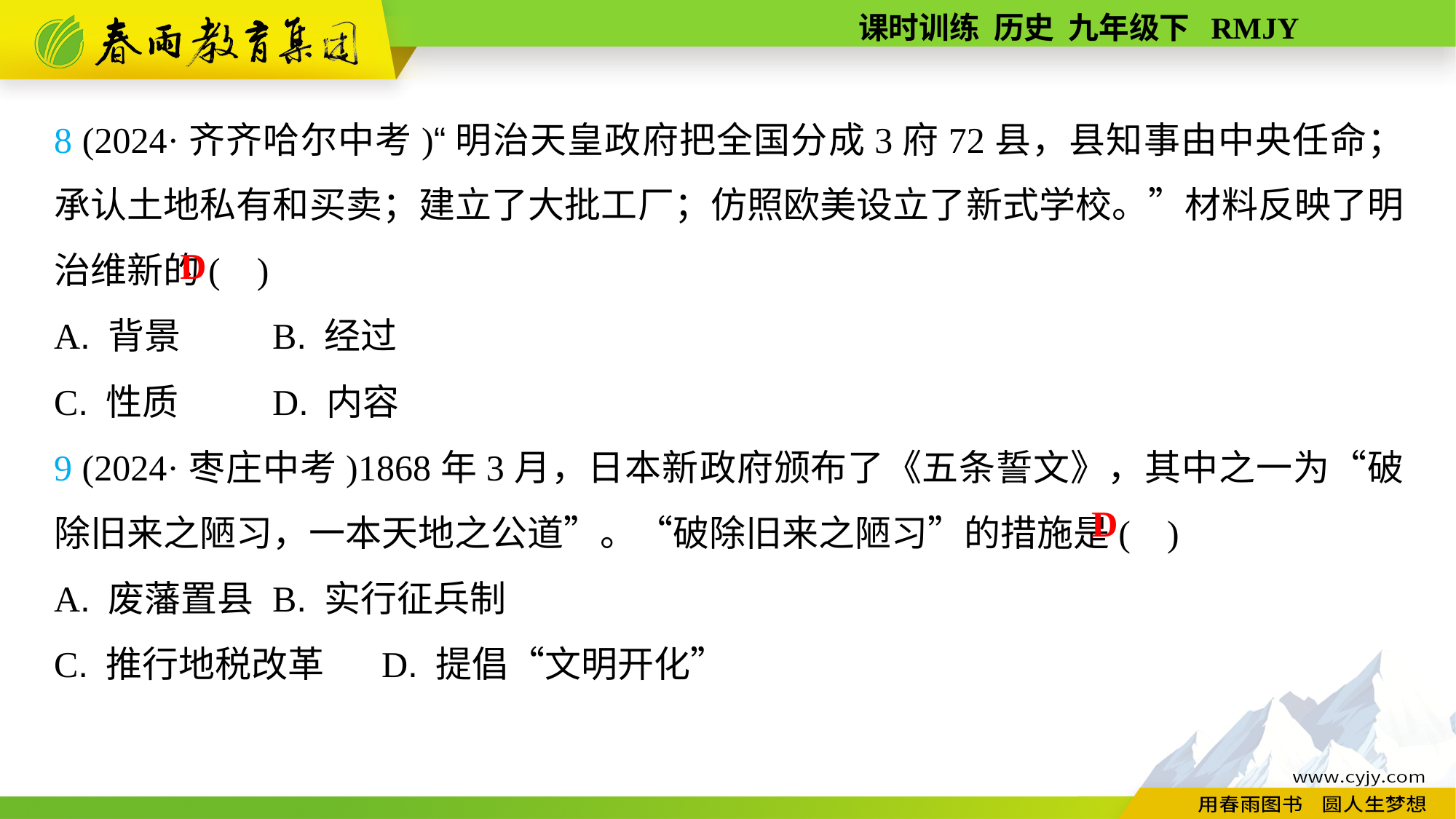

8 (2024·齐齐哈尔中考)“明治天皇政府把全国分成3府72县，县知事由中央任命；承认土地私有和买卖；建立了大批工厂；仿照欧美设立了新式学校。”材料反映了明治维新的(    )
A. 背景	B. 经过
C. 性质	D. 内容
9 (2024·枣庄中考)1868年3月，日本新政府颁布了《五条誓文》，其中之一为“破除旧来之陋习，一本天地之公道”。“破除旧来之陋习”的措施是(    )
A. 废藩置县	B. 实行征兵制
C. 推行地税改革	D. 提倡“文明开化”
D
D